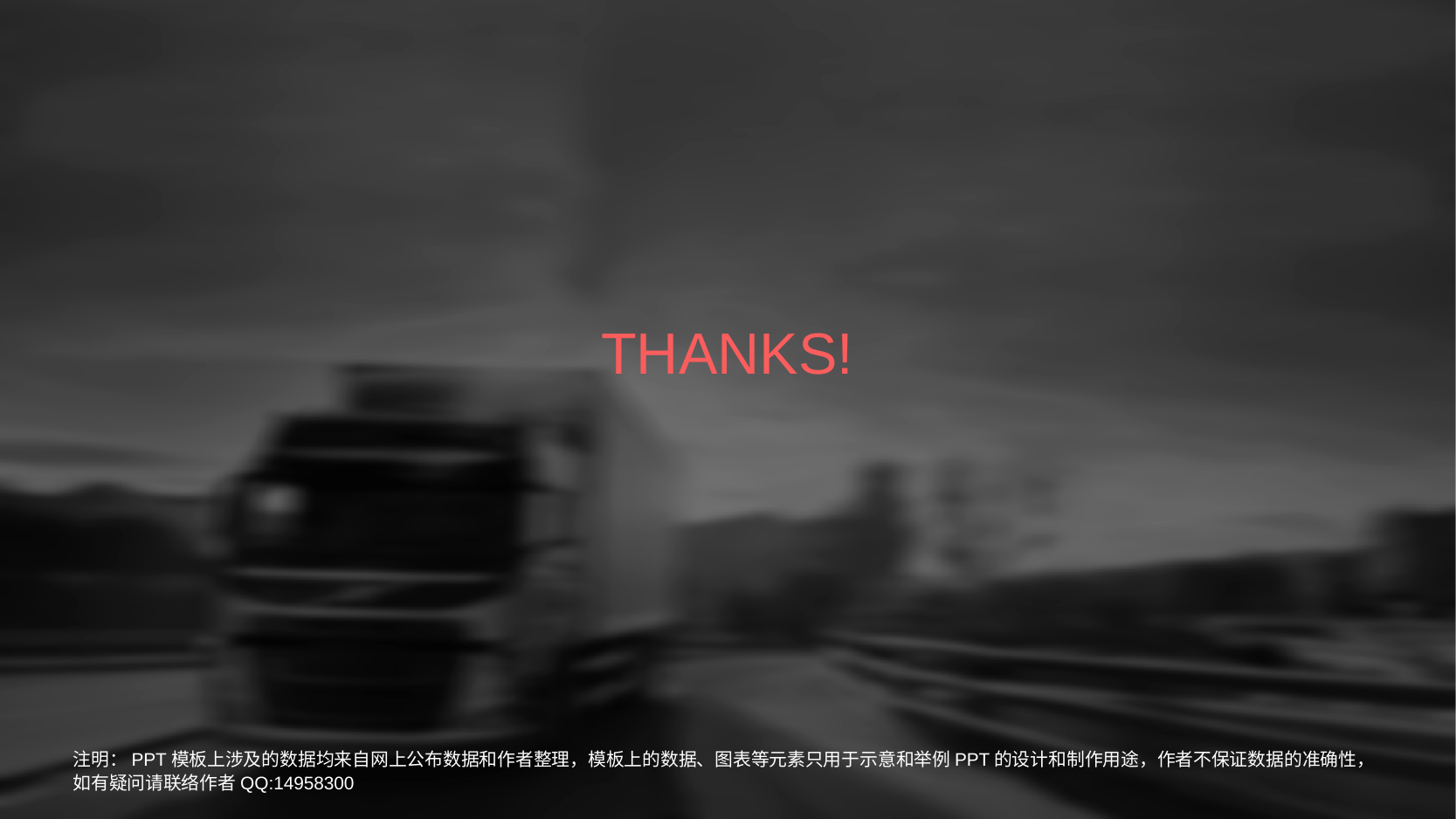

THANKS!
注明：PPT模板上涉及的数据均来自网上公布数据和作者整理，模板上的数据、图表等元素只用于示意和举例PPT的设计和制作用途，作者不保证数据的准确性，如有疑问请联络作者QQ:14958300